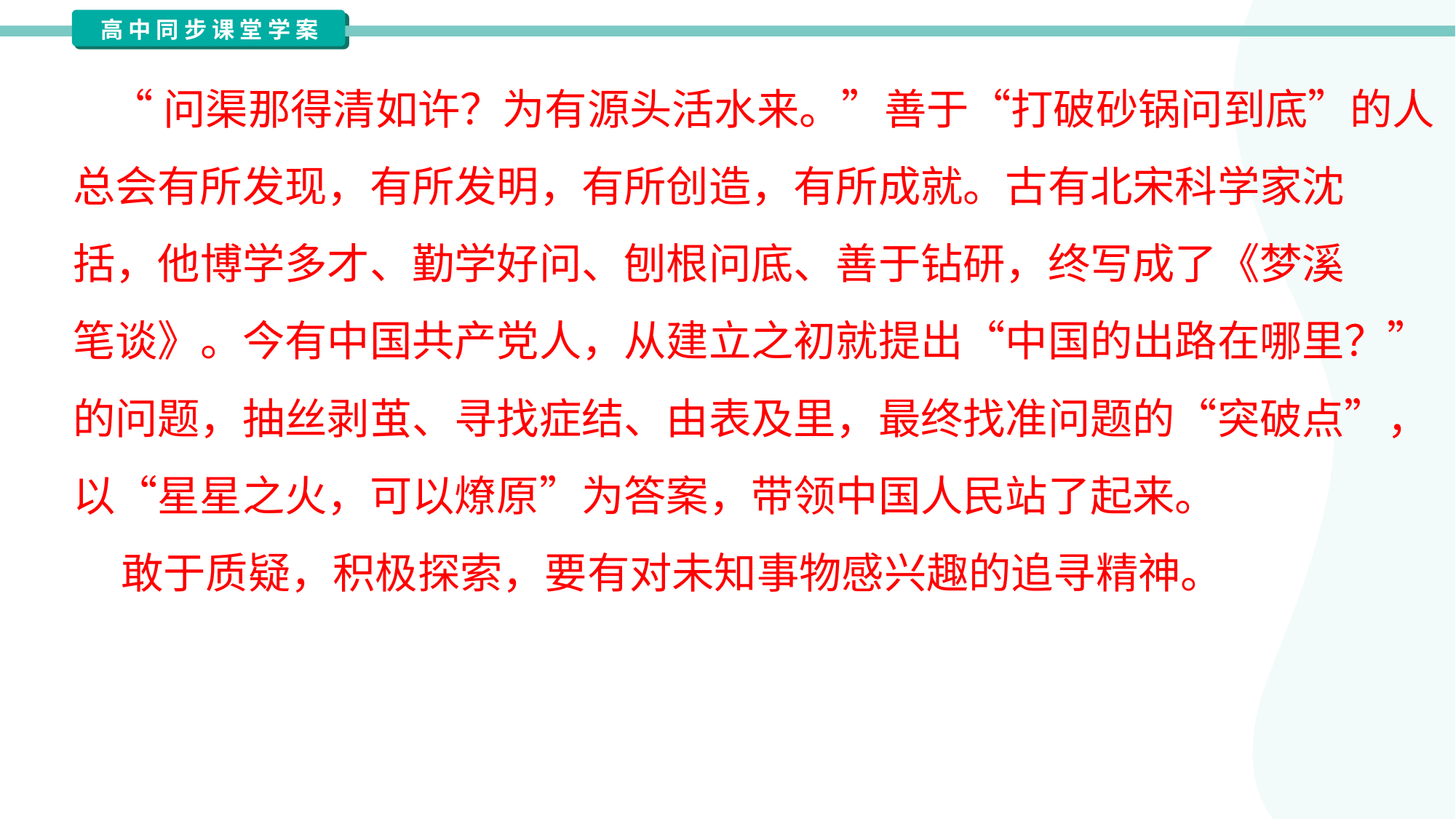

“问渠那得清如许？为有源头活水来。”善于“打破砂锅问到底”的人
总会有所发现，有所发明，有所创造，有所成就。古有北宋科学家沈
括，他博学多才、勤学好问、刨根问底、善于钻研，终写成了《梦溪
笔谈》。今有中国共产党人，从建立之初就提出“中国的出路在哪里？”
的问题，抽丝剥茧、寻找症结、由表及里，最终找准问题的“突破点”，
以“星星之火，可以燎原”为答案，带领中国人民站了起来。
    敢于质疑，积极探索，要有对未知事物感兴趣的追寻精神。